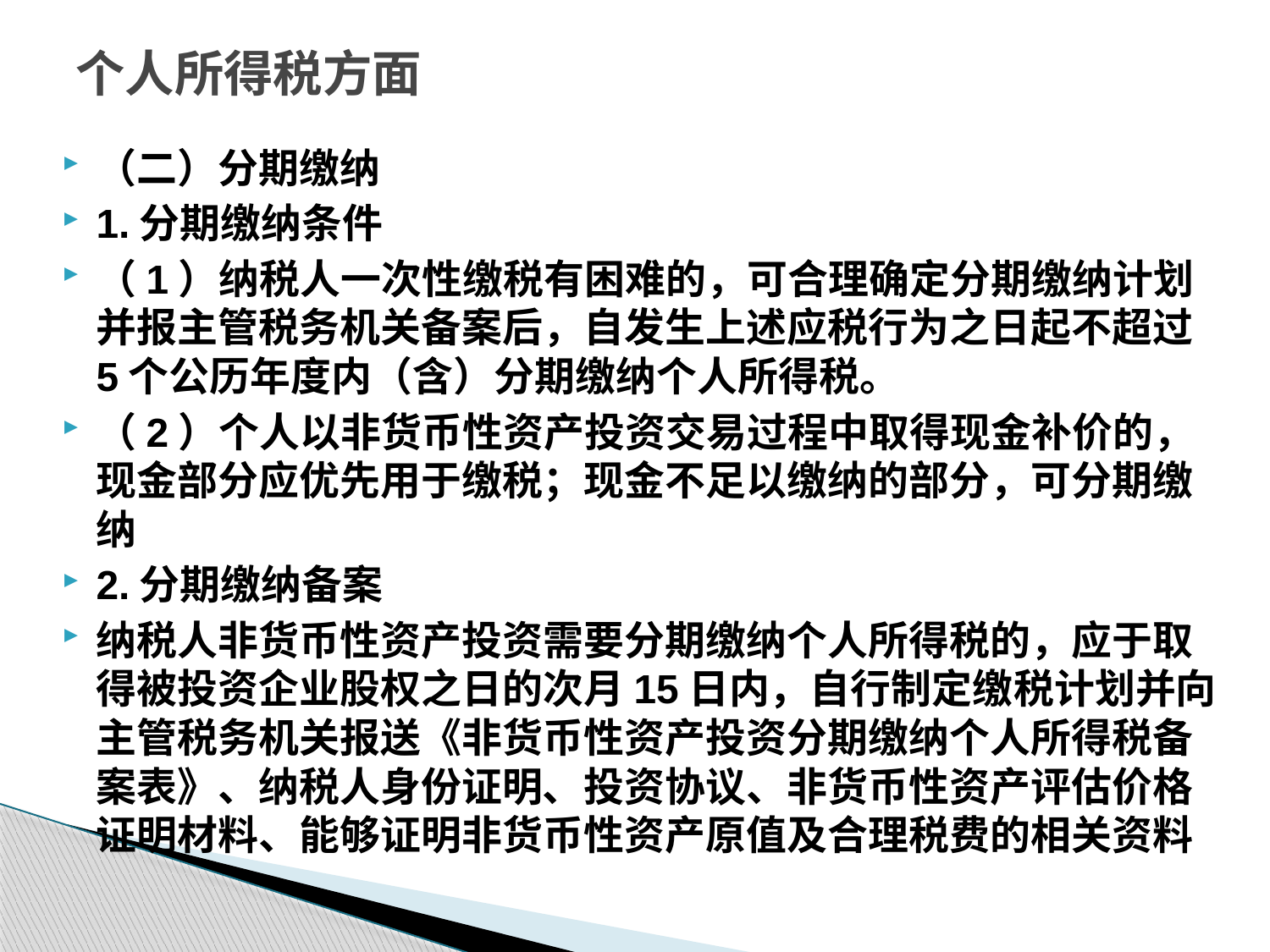

# 个人所得税方面
（二）分期缴纳
1.分期缴纳条件
（1）纳税人一次性缴税有困难的，可合理确定分期缴纳计划并报主管税务机关备案后，自发生上述应税行为之日起不超过5个公历年度内（含）分期缴纳个人所得税。
（2）个人以非货币性资产投资交易过程中取得现金补价的，现金部分应优先用于缴税；现金不足以缴纳的部分，可分期缴纳
2.分期缴纳备案
纳税人非货币性资产投资需要分期缴纳个人所得税的，应于取得被投资企业股权之日的次月15日内，自行制定缴税计划并向主管税务机关报送《非货币性资产投资分期缴纳个人所得税备案表》、纳税人身份证明、投资协议、非货币性资产评估价格证明材料、能够证明非货币性资产原值及合理税费的相关资料